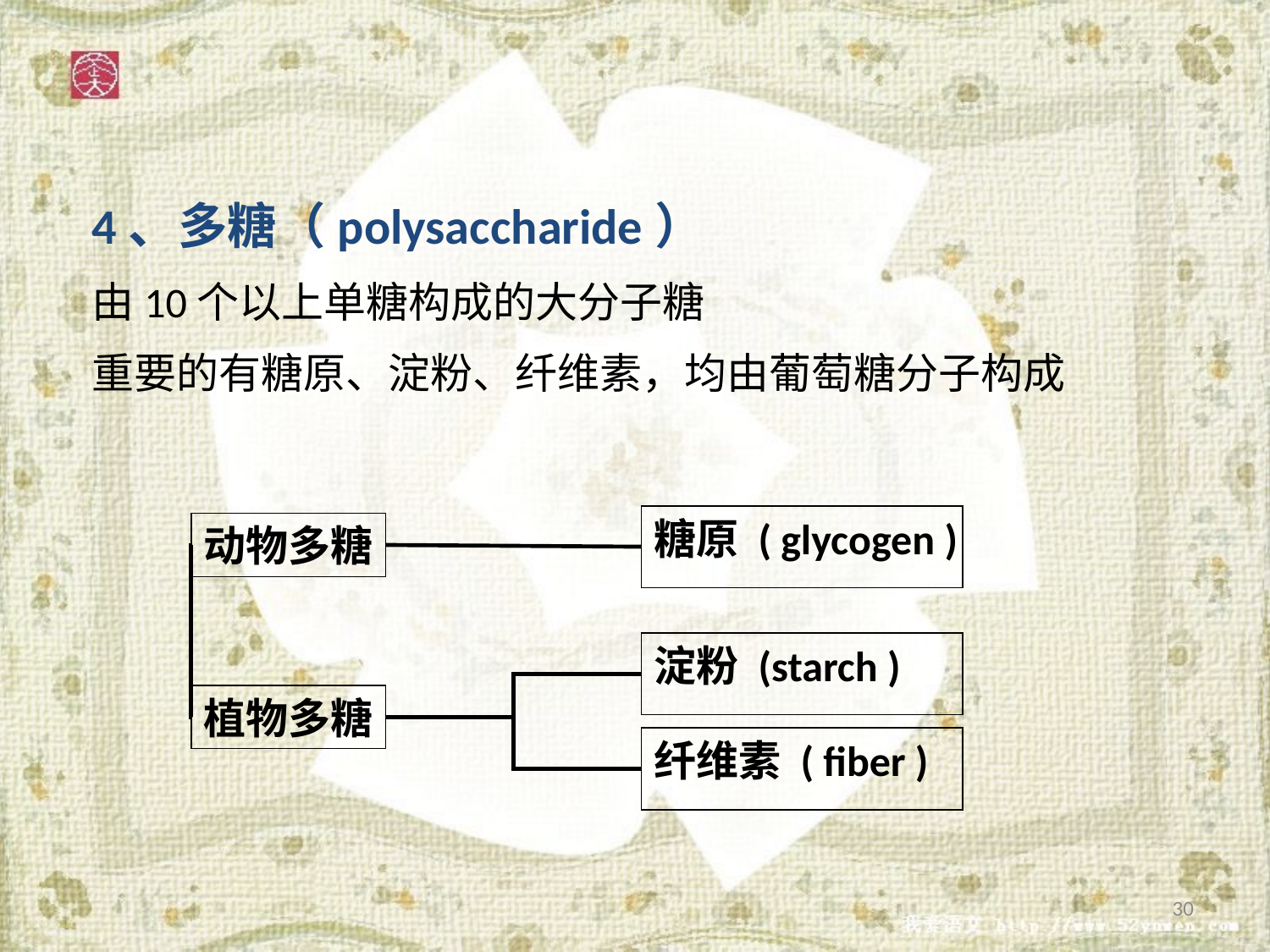

4、多糖（polysaccharide）
由10个以上单糖构成的大分子糖
重要的有糖原、淀粉、纤维素，均由葡萄糖分子构成
糖原 ( glycogen )
动物多糖
淀粉 (starch )
植物多糖
纤维素 ( fiber )
30